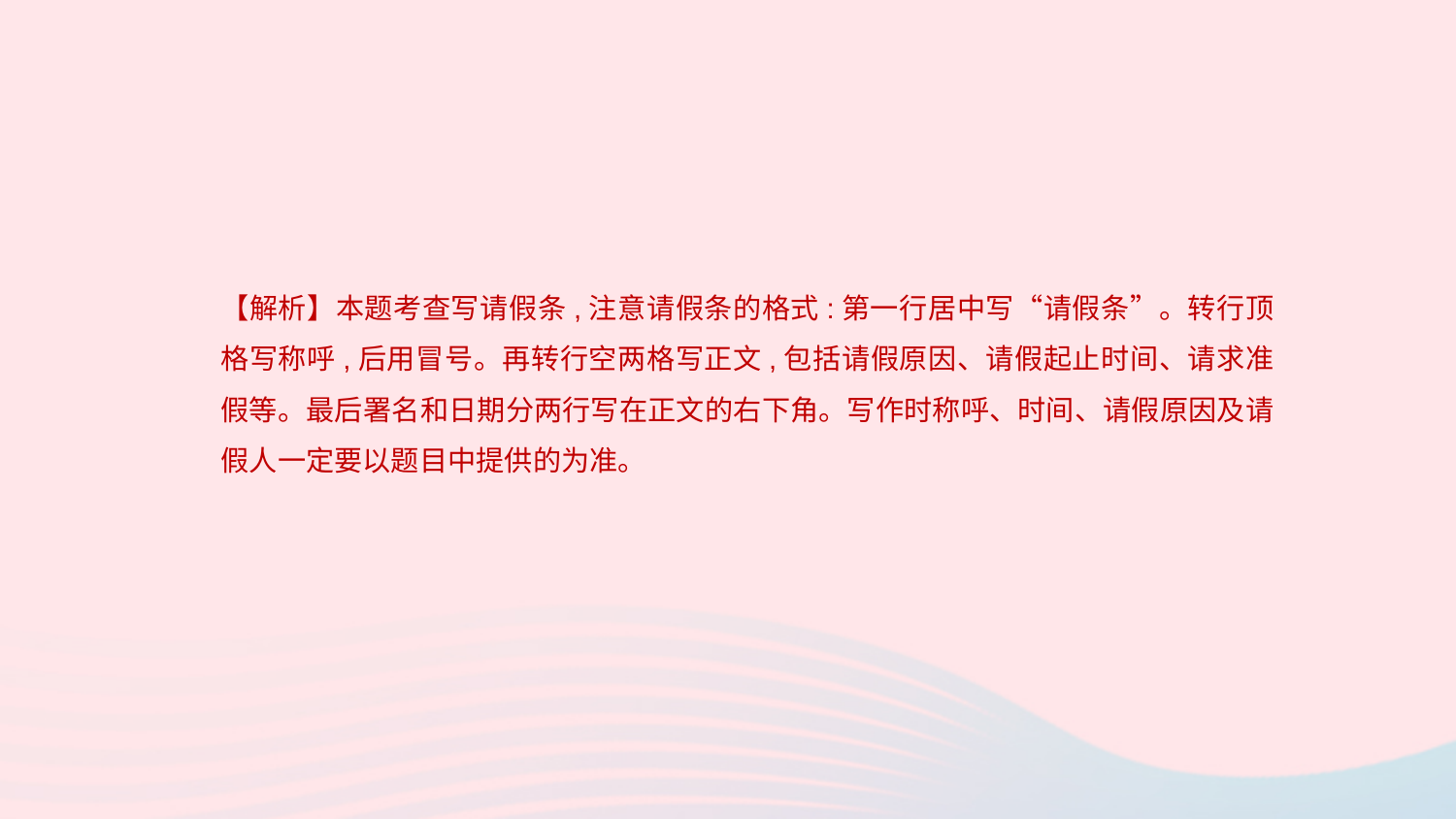

【解析】本题考查写请假条,注意请假条的格式:第一行居中写“请假条”。转行顶格写称呼,后用冒号。再转行空两格写正文,包括请假原因、请假起止时间、请求准假等。最后署名和日期分两行写在正文的右下角。写作时称呼、时间、请假原因及请假人一定要以题目中提供的为准。